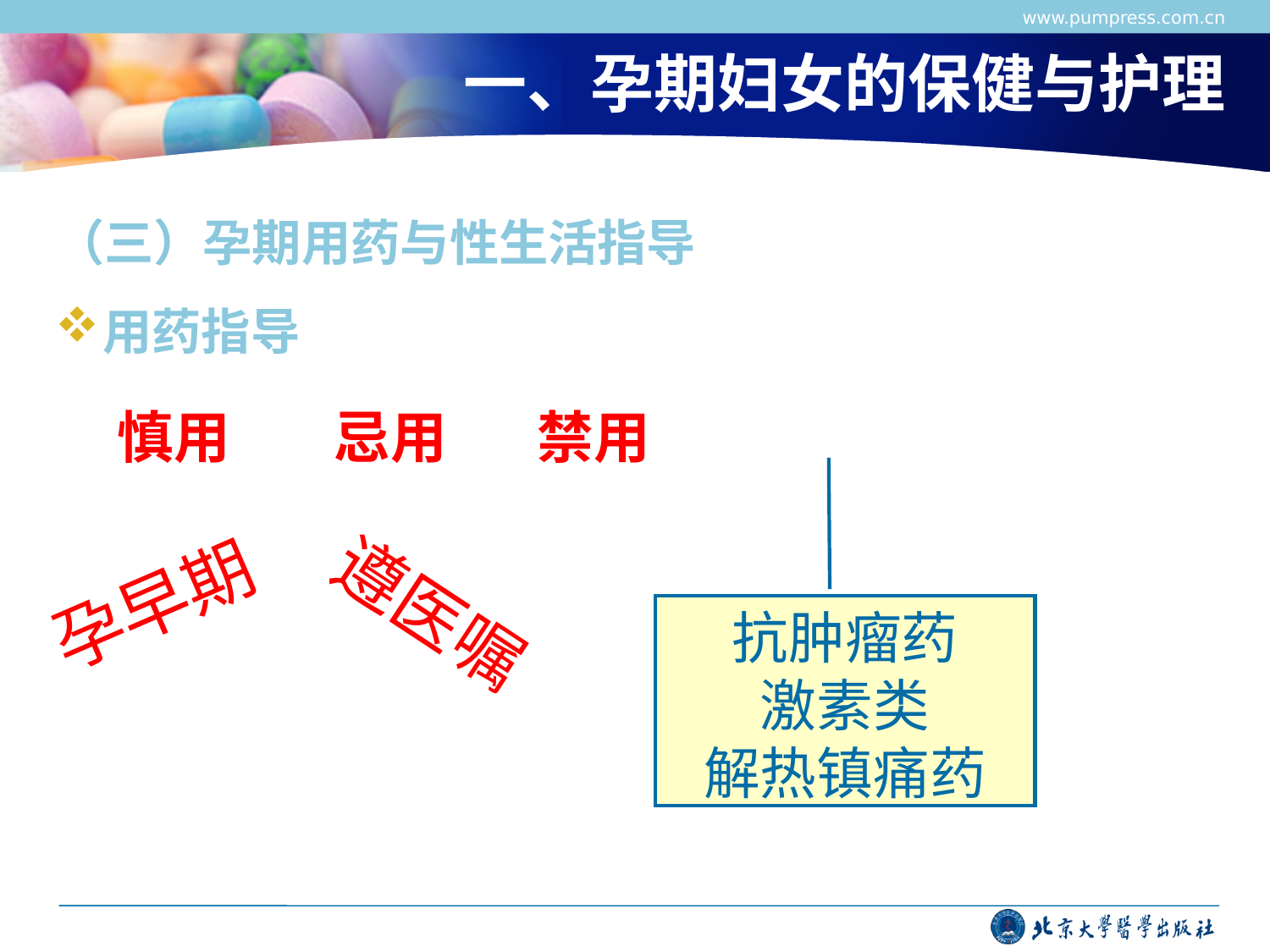

www.pumpress.com.cn
# 一、孕期妇女的保健与护理
（三）孕期用药与性生活指导
用药指导
慎用        忌用       禁用
孕早期
遵医嘱
抗肿瘤药
激素类
解热镇痛药